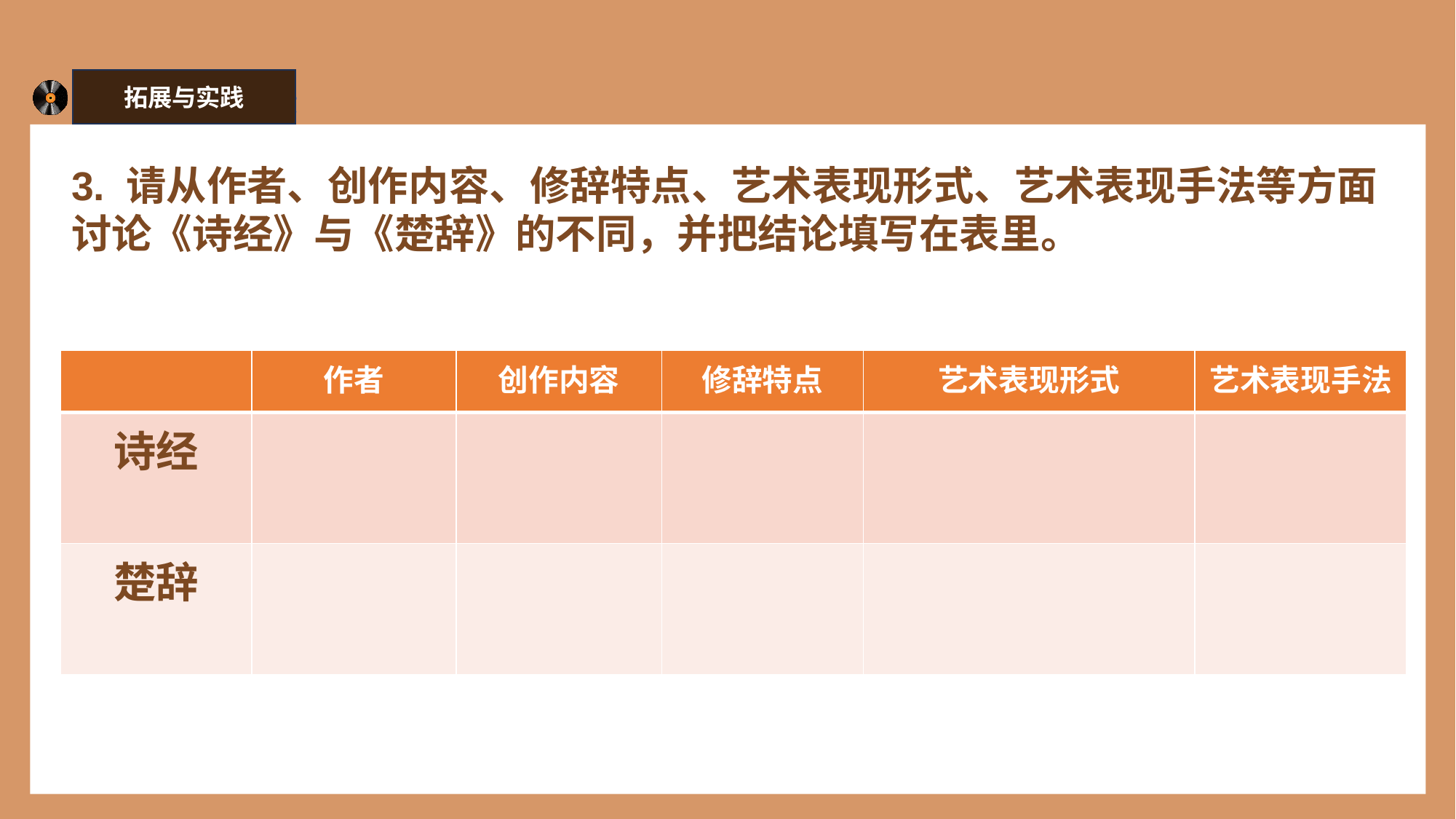

拓展与实践
3. 请从作者、创作内容、修辞特点、艺术表现形式、艺术表现手法等方面讨论《诗经》与《楚辞》的不同，并把结论填写在表里。
|  | 作者 | 创作内容 | 修辞特点 | 艺术表现形式 | 艺术表现手法 |
| --- | --- | --- | --- | --- | --- |
| 诗经 |  |  |  |  |  |
| 楚辞 |  |  |  |  |  |